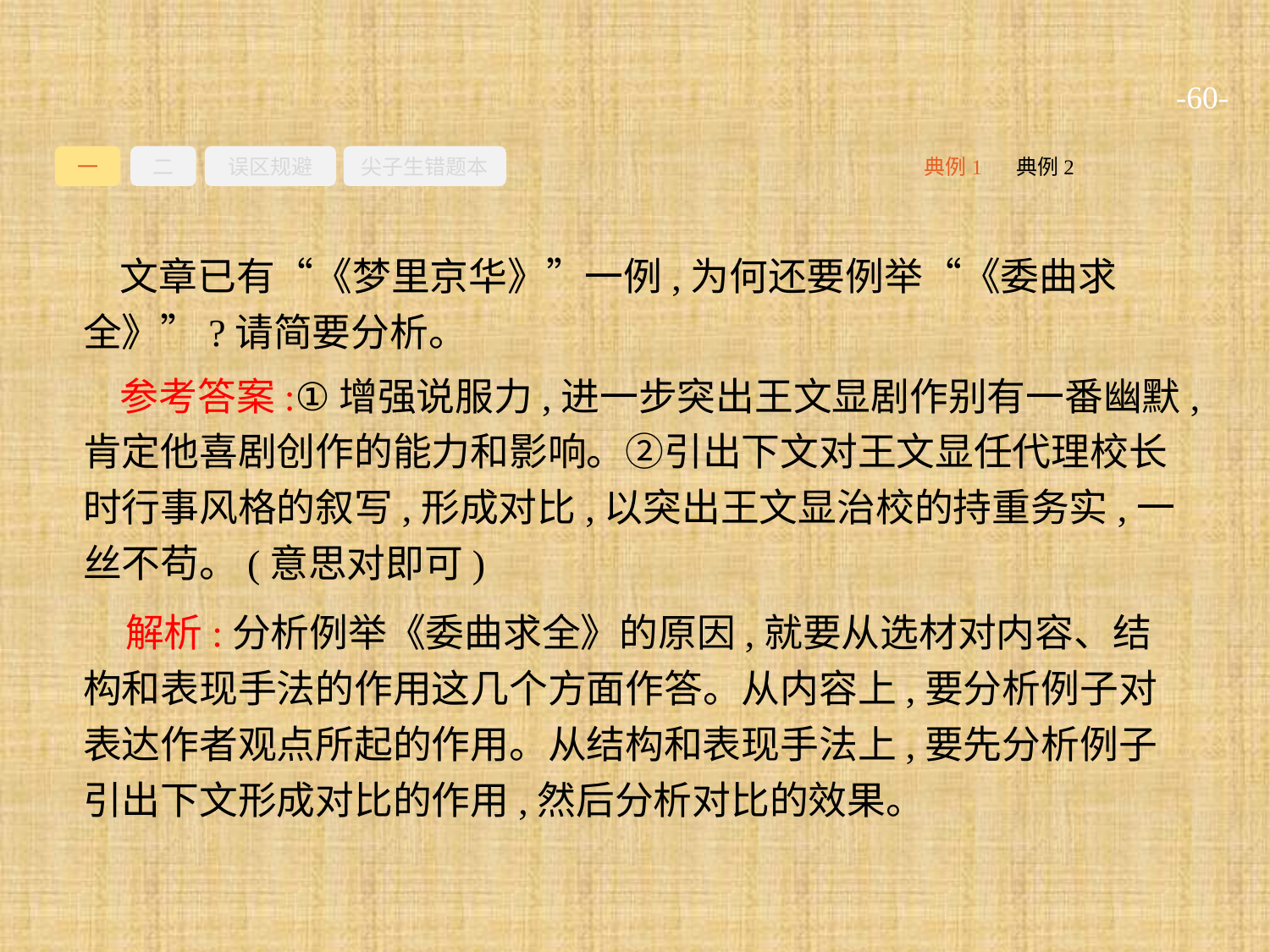

-60-
一
二
误区规避
尖子生错题本
典例2
典例1
文章已有“《梦里京华》”一例,为何还要例举“《委曲求全》”?请简要分析。
参考答案:①增强说服力,进一步突出王文显剧作别有一番幽默,肯定他喜剧创作的能力和影响。②引出下文对王文显任代理校长时行事风格的叙写,形成对比,以突出王文显治校的持重务实,一丝不苟。(意思对即可)
解析:分析例举《委曲求全》的原因,就要从选材对内容、结构和表现手法的作用这几个方面作答。从内容上,要分析例子对表达作者观点所起的作用。从结构和表现手法上,要先分析例子引出下文形成对比的作用,然后分析对比的效果。